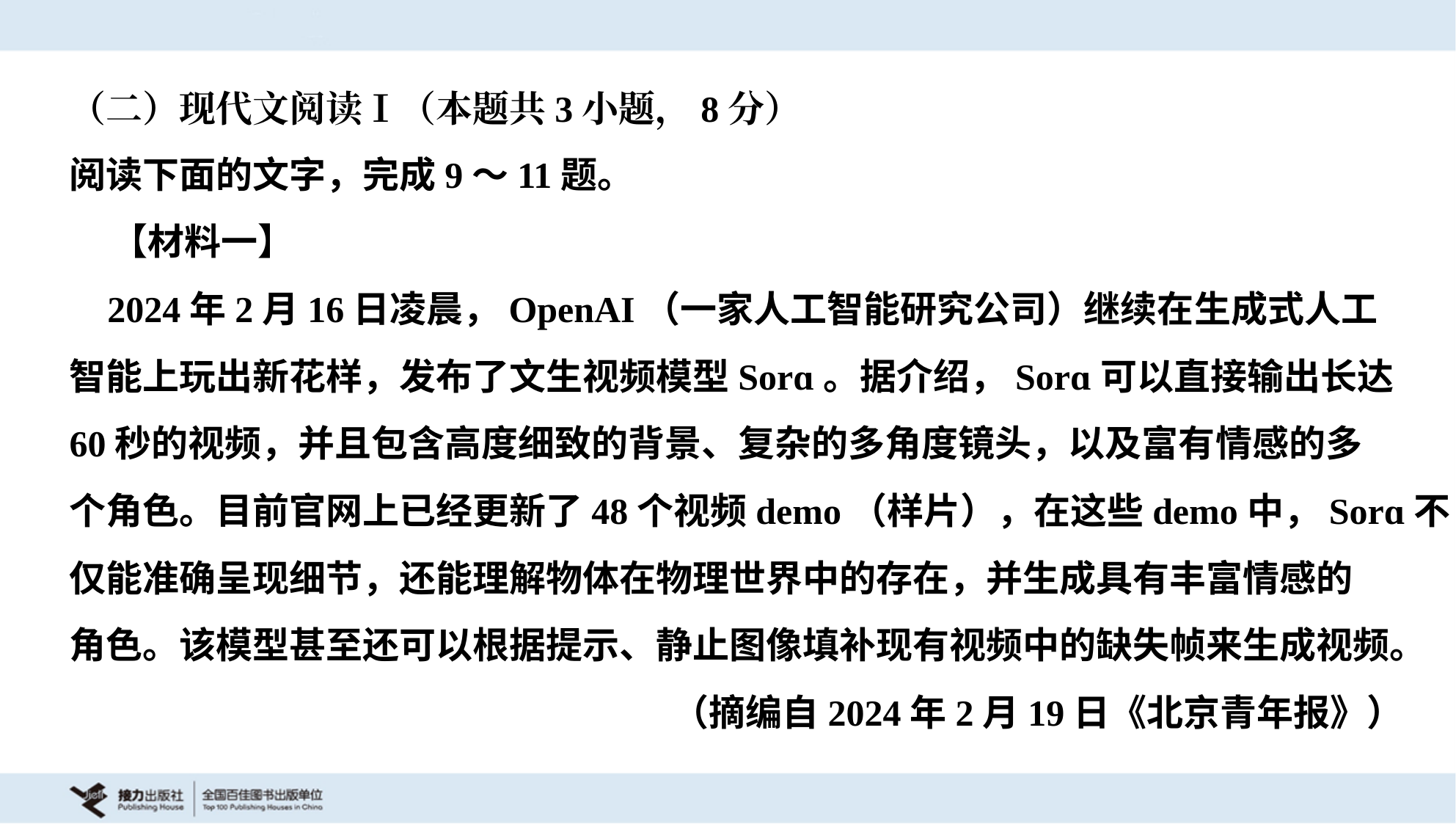

（二）现代文阅读Ⅰ（本题共3小题，8分）
阅读下面的文字，完成9～11题。
    【材料一】
    2024年2月16日凌晨，OpenAI（一家人工智能研究公司）继续在生成式人工
智能上玩出新花样，发布了文生视频模型Sorɑ。据介绍，Sorɑ可以直接输出长达
60秒的视频，并且包含高度细致的背景、复杂的多角度镜头，以及富有情感的多
个角色。目前官网上已经更新了48个视频demo（样片），在这些demo中，Sorɑ不
仅能准确呈现细节，还能理解物体在物理世界中的存在，并生成具有丰富情感的
角色。该模型甚至还可以根据提示、静止图像填补现有视频中的缺失帧来生成视频。
                                                                        （摘编自2024年2月19日《北京青年报》）